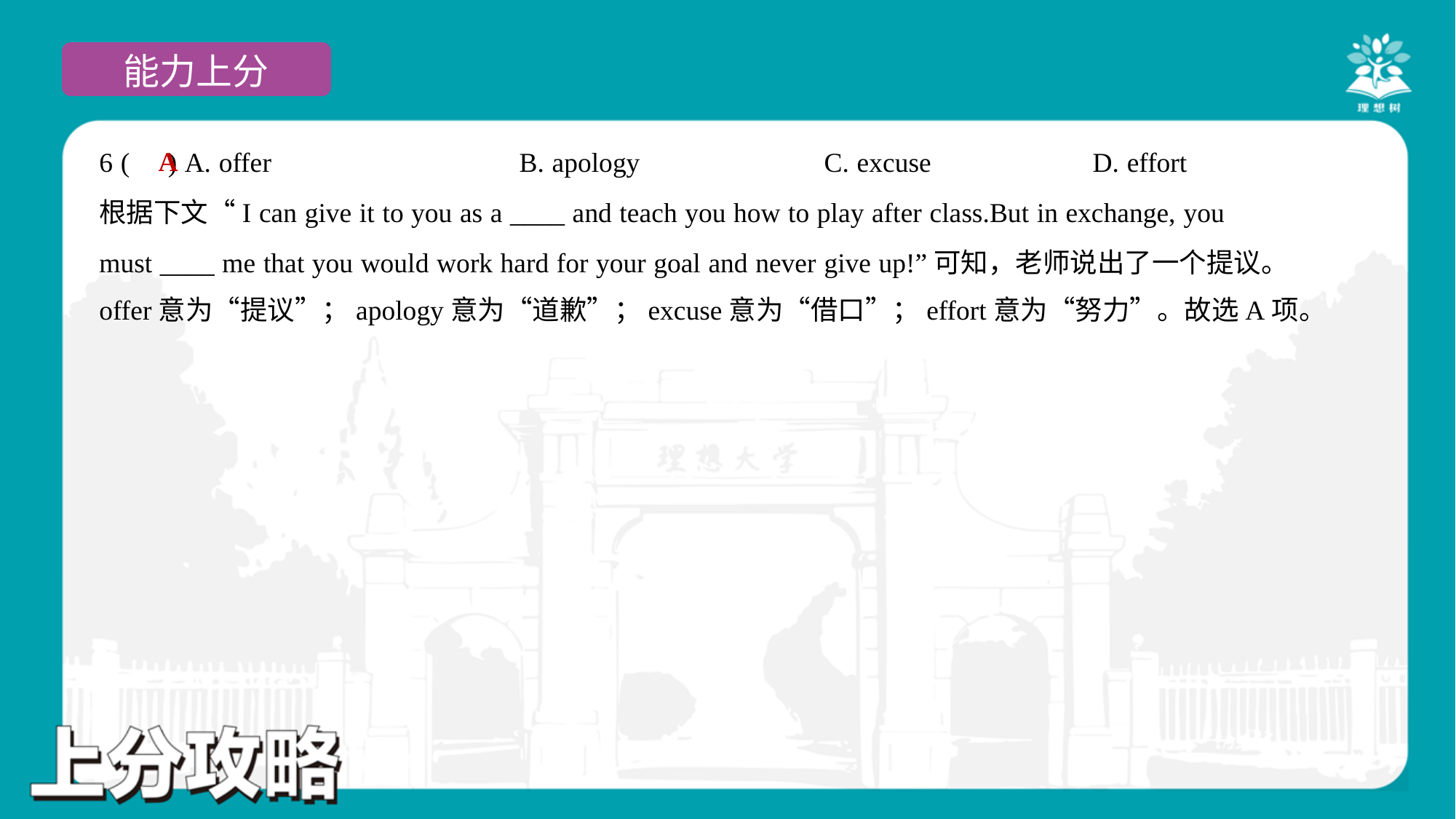

A
6 (     ) A. offer	B. apology	C. excuse	D. effort
根据下文“I can give it to you as a ____ and teach you how to play after class.But in exchange, you
must ____ me that you would work hard for your goal and never give up!”可知，老师说出了一个提议。
offer意为“提议”；apology意为“道歉”；excuse意为“借口”；effort意为“努力”。故选A项。